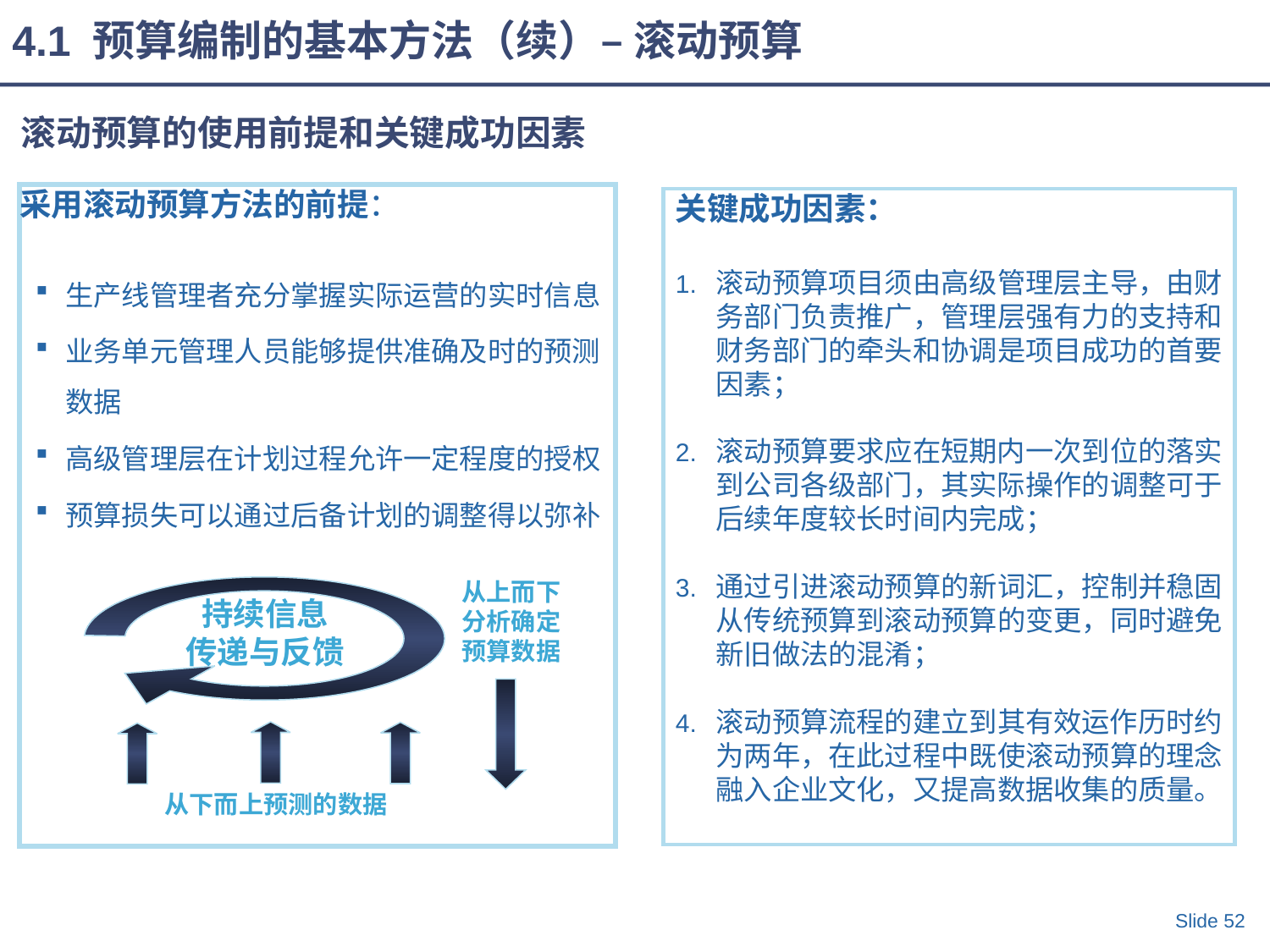

4.1 预算编制的基本方法（续）– 滚动预算

滚动预算的使用前提和关键成功因素
采用滚动预算方法的前提：

生产线管理者充分掌握实际运营的实时信息
业务单元管理人员能够提供准确及时的预测数据
高级管理层在计划过程允许一定程度的授权
预算损失可以通过后备计划的调整得以弥补
关键成功因素：

滚动预算项目须由高级管理层主导，由财务部门负责推广，管理层强有力的支持和财务部门的牵头和协调是项目成功的首要因素；

滚动预算要求应在短期内一次到位的落实到公司各级部门，其实际操作的调整可于后续年度较长时间内完成；

通过引进滚动预算的新词汇，控制并稳固从传统预算到滚动预算的变更，同时避免新旧做法的混淆；

滚动预算流程的建立到其有效运作历时约为两年，在此过程中既使滚动预算的理念融入企业文化，又提高数据收集的质量。

从上而下
分析确定
预算数据
持续信息
传递与反馈

从下而上预测的数据
Slide 52